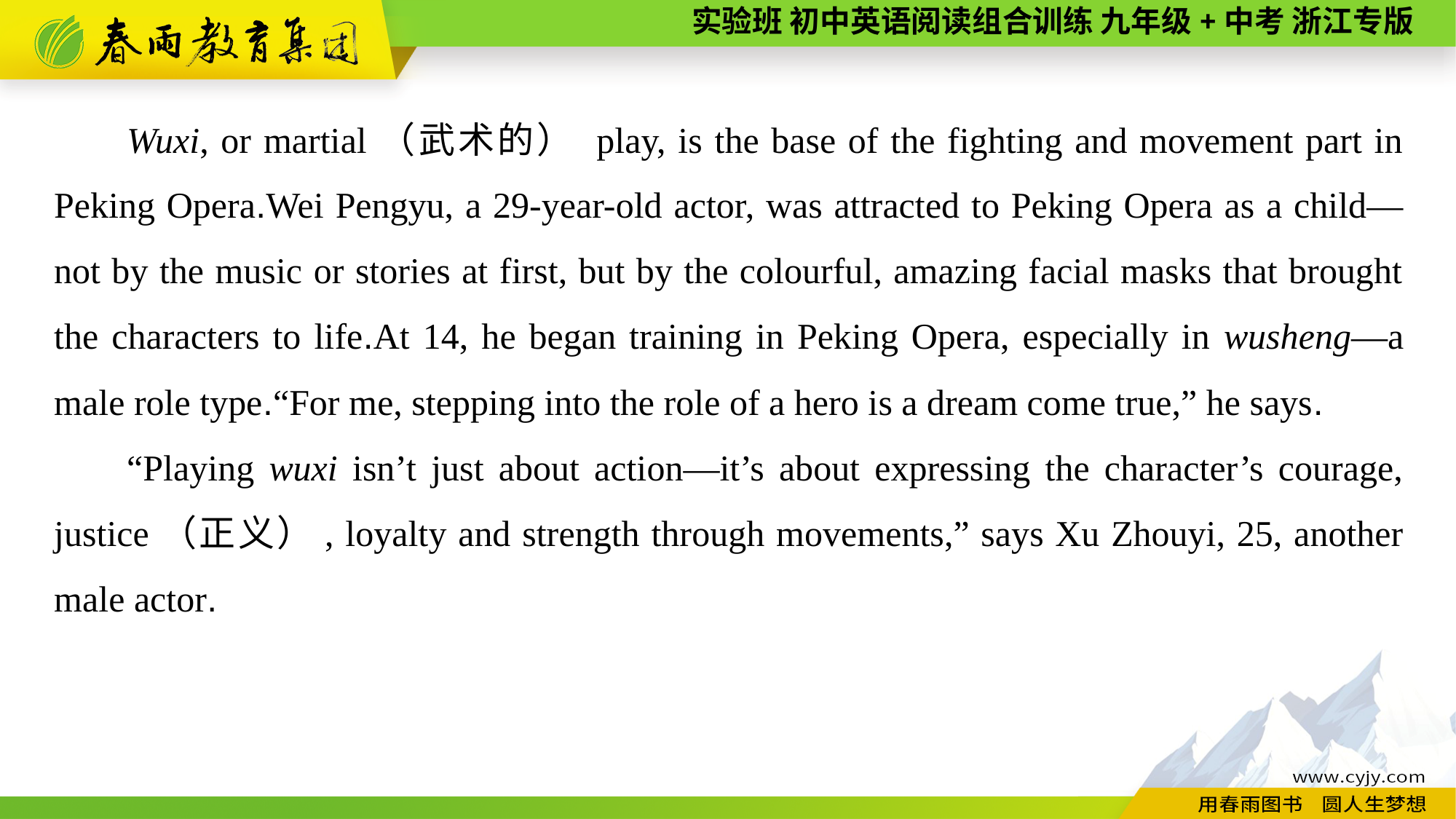

Wuxi, or martial（武术的） play, is the base of the fighting and movement part in Peking Opera.Wei Pengyu, a 29-year-old actor, was attracted to Peking Opera as a child—not by the music or stories at first, but by the colourful, amazing facial masks that brought the characters to life.At 14, he began training in Peking Opera, especially in wusheng—a male role type.“For me, stepping into the role of a hero is a dream come true,” he says.
“Playing wuxi isn’t just about action—it’s about expressing the character’s courage, justice（正义）, loyalty and strength through movements,” says Xu Zhouyi, 25, another male actor.